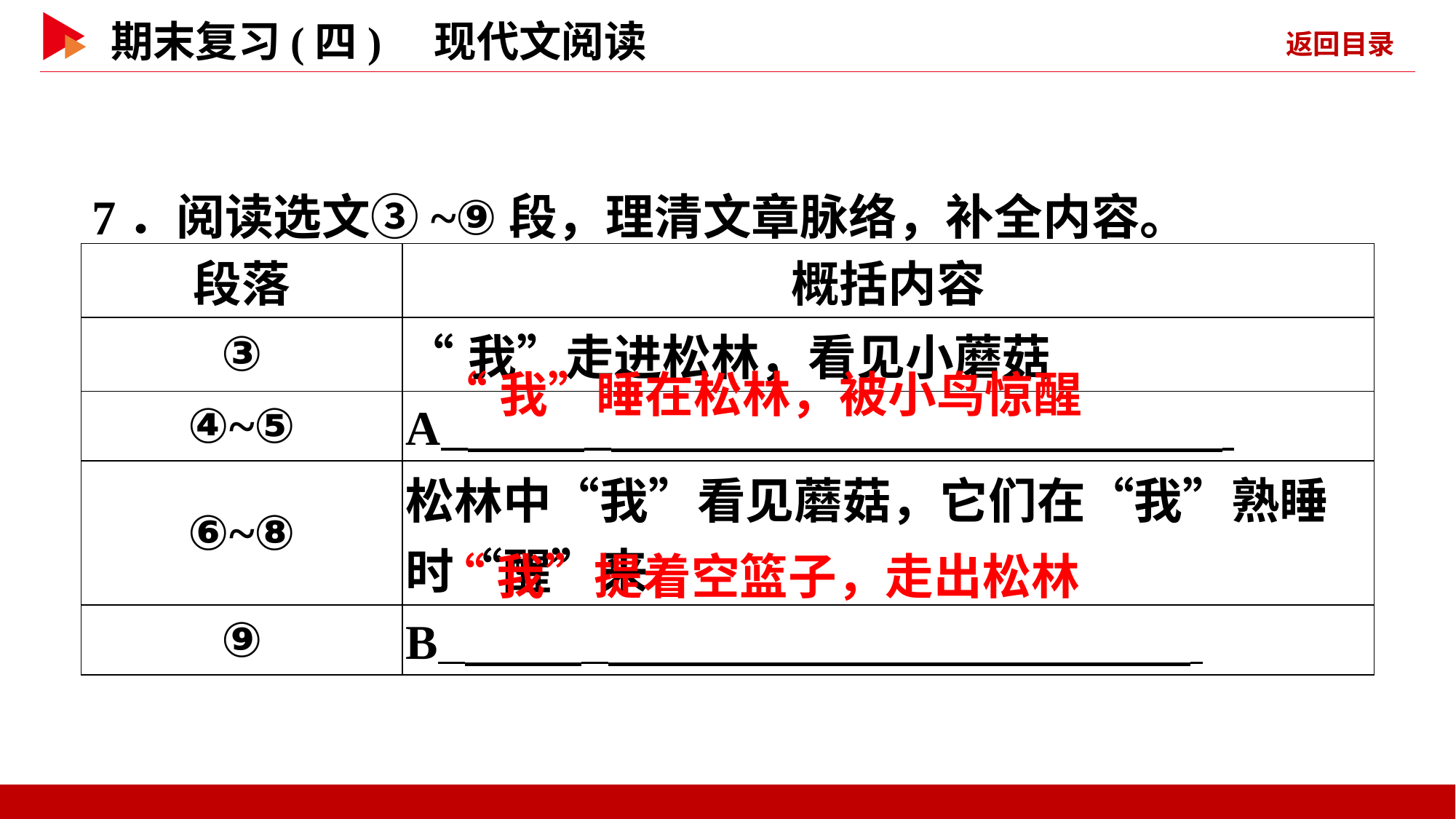

7．阅读选文③~⑨段，理清文章脉络，补全内容。
| 段落 | 概括内容 |
| --- | --- |
| ③ | “我”走进松林，看见小蘑菇 |
| ④~⑤ | A \_ |
| ⑥~⑧ | 松林中“我”看见蘑菇，它们在“我”熟睡时“醒”来 |
| ⑨ | B \_ |
“我”睡在松林，被小鸟惊醒
“我”提着空篮子，走出松林